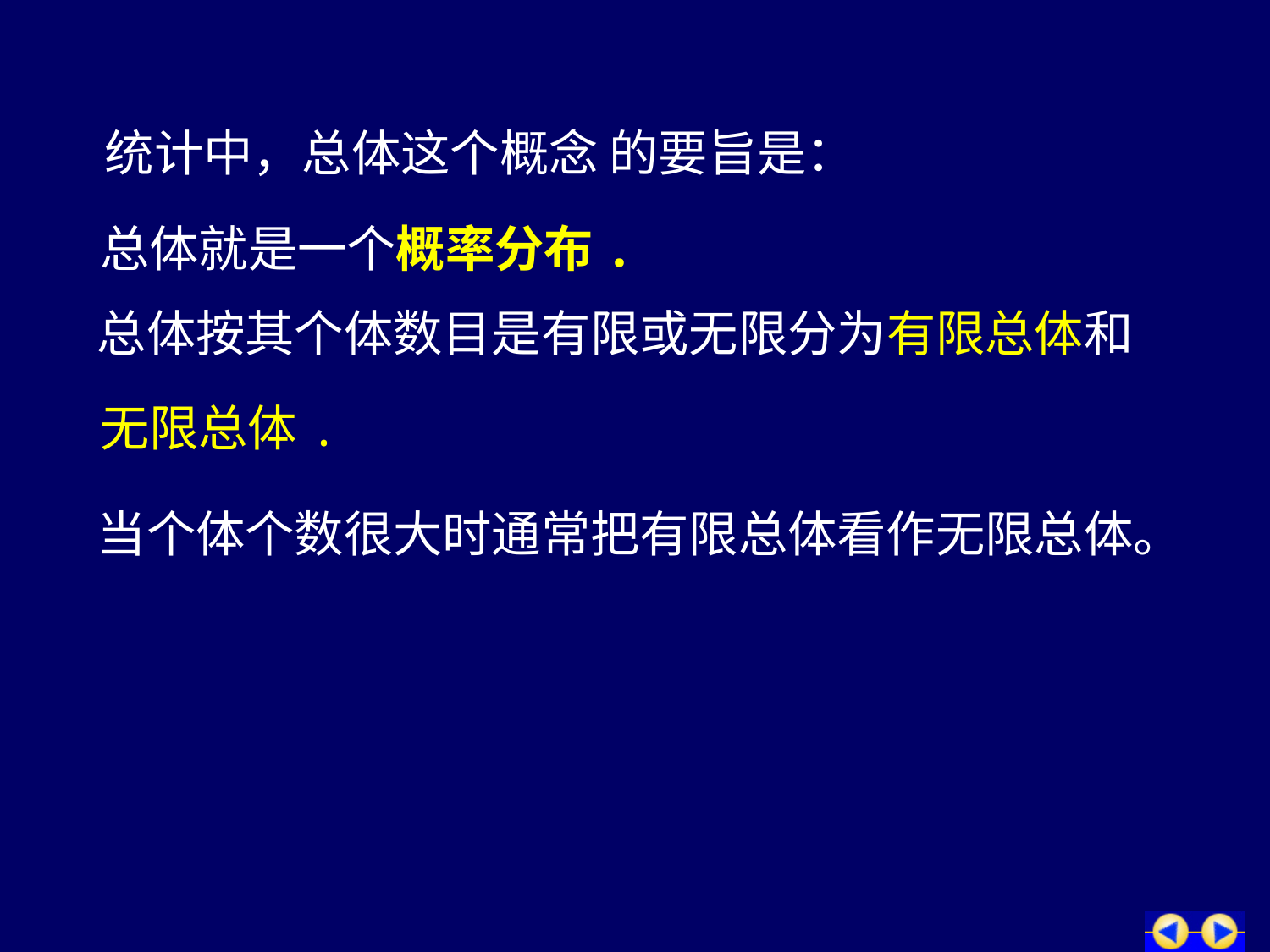

统计中，总体这个概念 的要旨是：
总体就是一个概率分布.
总体按其个体数目是有限或无限分为有限总体和
无限总体.
当个体个数很大时通常把有限总体看作无限总体。
12